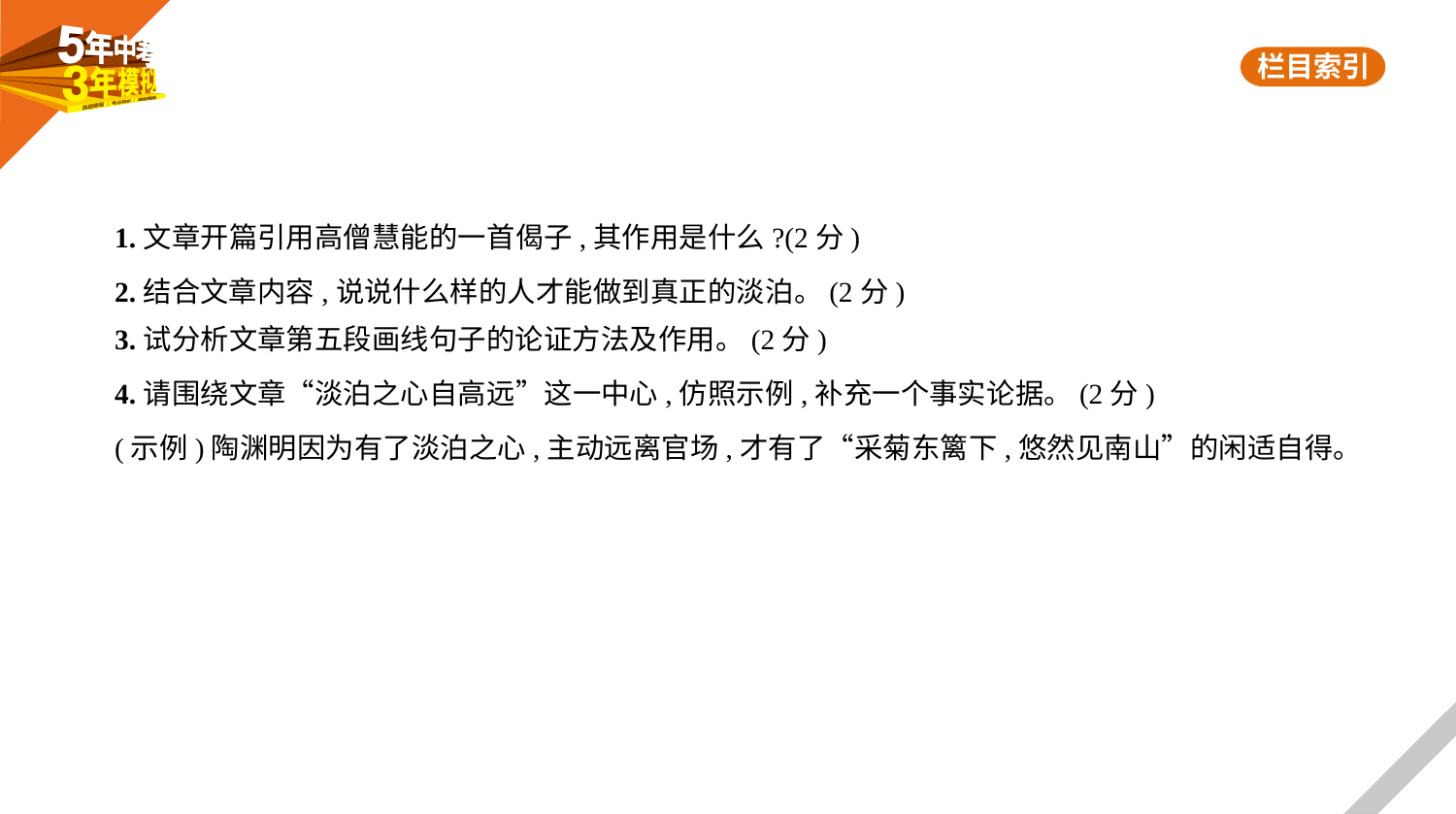

1.文章开篇引用高僧慧能的一首偈子,其作用是什么?(2分)
2.结合文章内容,说说什么样的人才能做到真正的淡泊。(2分)
3.试分析文章第五段画线句子的论证方法及作用。(2分)
4.请围绕文章“淡泊之心自高远”这一中心,仿照示例,补充一个事实论据。(2分)
(示例)陶渊明因为有了淡泊之心,主动远离官场,才有了“采菊东篱下,悠然见南山”的闲适自得。